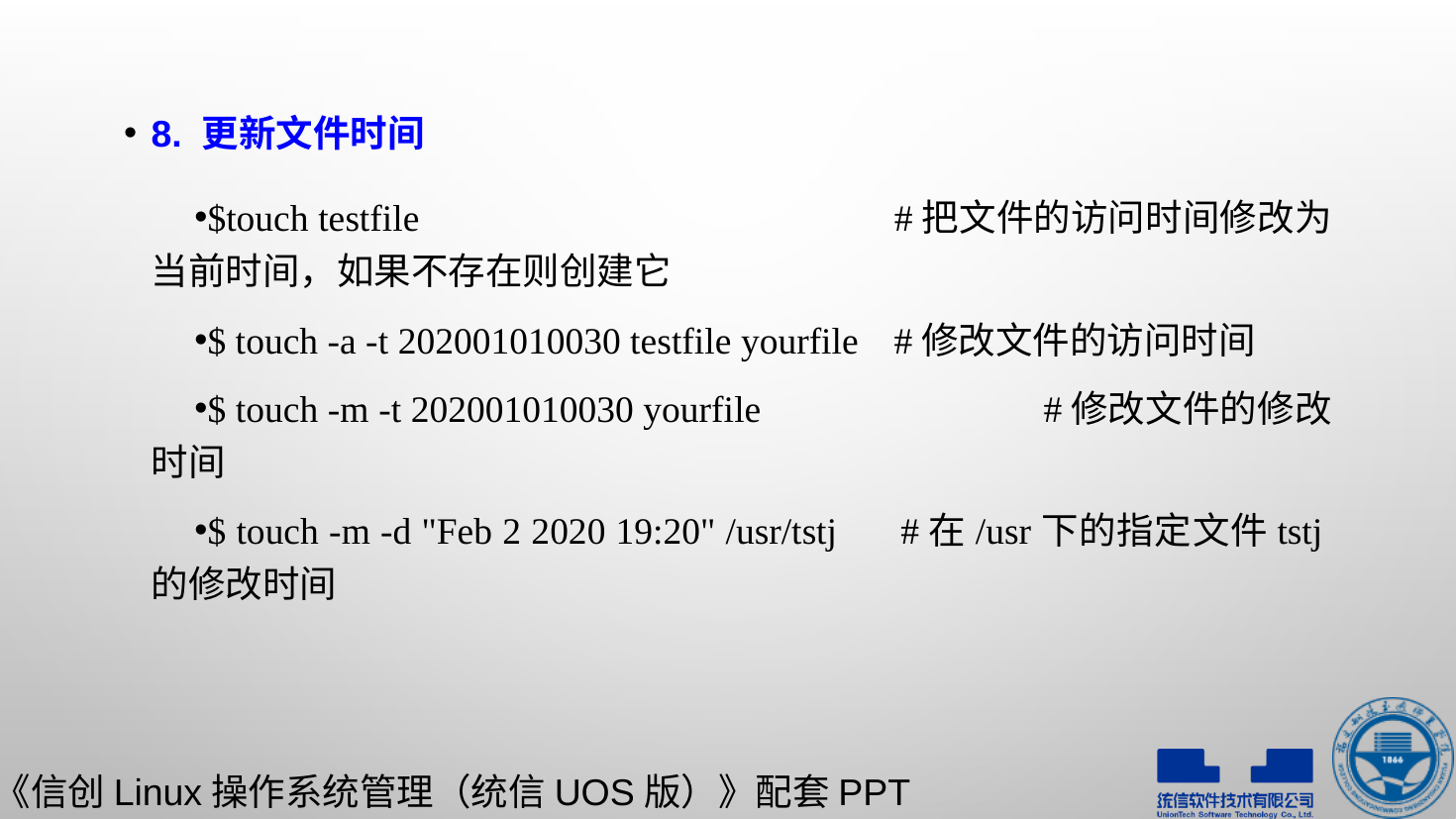

8. 更新文件时间
$touch testfile				#把文件的访问时间修改为当前时间，如果不存在则创建它
$ touch -a -t 202001010030 testfile yourfile	#修改文件的访问时间
$ touch -m -t 202001010030 yourfile		#修改文件的修改时间
$ touch -m -d "Feb 2 2020 19:20" /usr/tstj	#在/usr下的指定文件tstj的修改时间